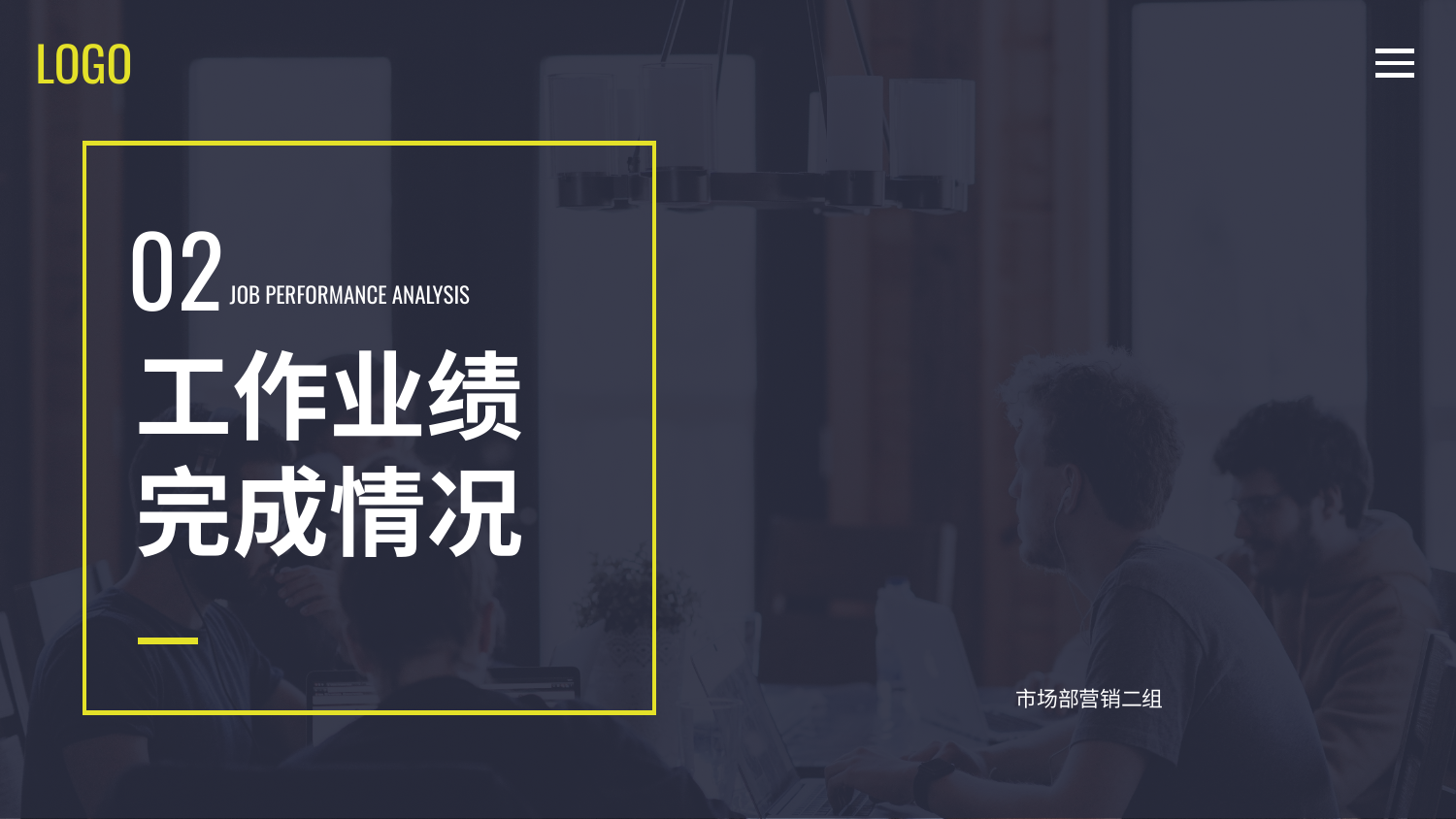

LOGO

02
JOB PERFORMANCE ANALYSIS
工作业绩
完成情况
市场部营销二组